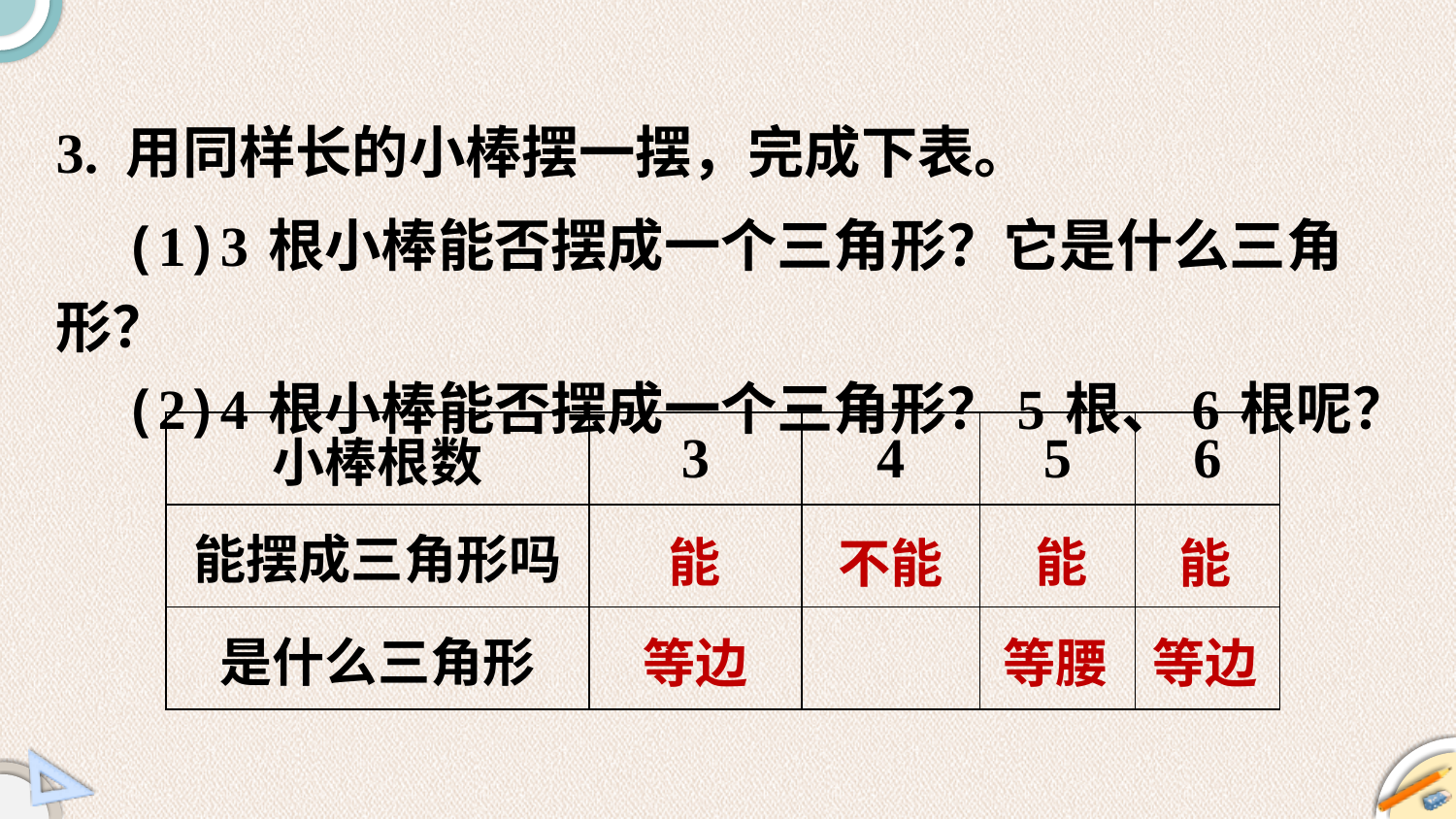

3. 用同样长的小棒摆一摆，完成下表。
  (1)3根小棒能否摆成一个三角形？它是什么三角形？
  (2)4根小棒能否摆成一个三角形？5根、6根呢？
| 小棒根数 | 3 | 4 | 5 | 6 |
| --- | --- | --- | --- | --- |
| 能摆成三角形吗 |  |  |  |  |
| 是什么三角形 |  |  |  |  |
能
能
不能
能
等边
等腰
等边